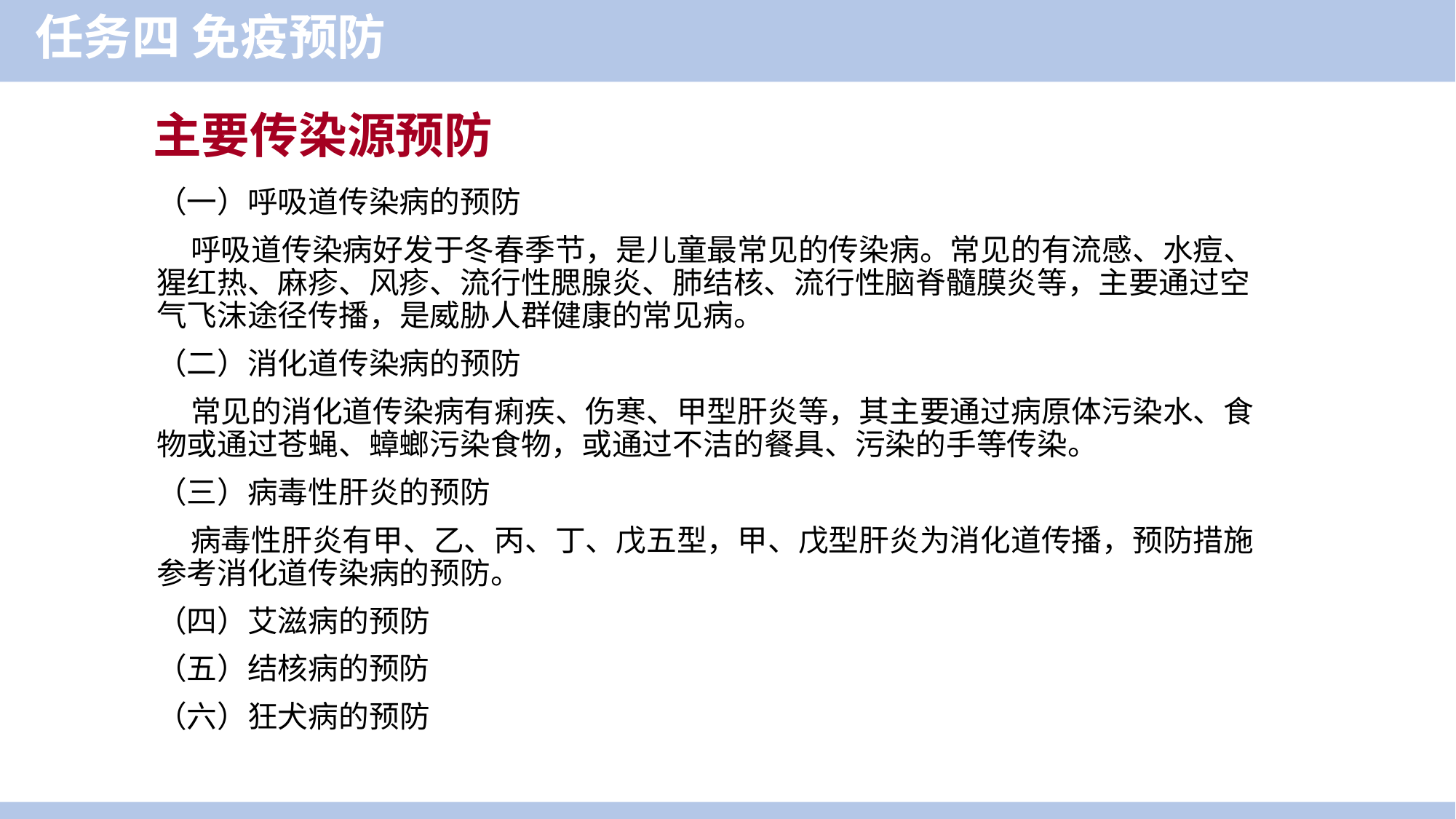

任务四 免疫预防
主要传染源预防
（一）呼吸道传染病的预防
    呼吸道传染病好发于冬春季节，是儿童最常见的传染病。常见的有流感、水痘、猩红热、麻疹、风疹、流行性腮腺炎、肺结核、流行性脑脊髓膜炎等，主要通过空气飞沫途径传播，是威胁人群健康的常见病。
（二）消化道传染病的预防
    常见的消化道传染病有痢疾、伤寒、甲型肝炎等，其主要通过病原体污染水、食物或通过苍蝇、蟑螂污染食物，或通过不洁的餐具、污染的手等传染。
（三）病毒性肝炎的预防
    病毒性肝炎有甲、乙、丙、丁、戊五型，甲、戊型肝炎为消化道传播，预防措施参考消化道传染病的预防。
（四）艾滋病的预防
（五）结核病的预防
（六）狂犬病的预防